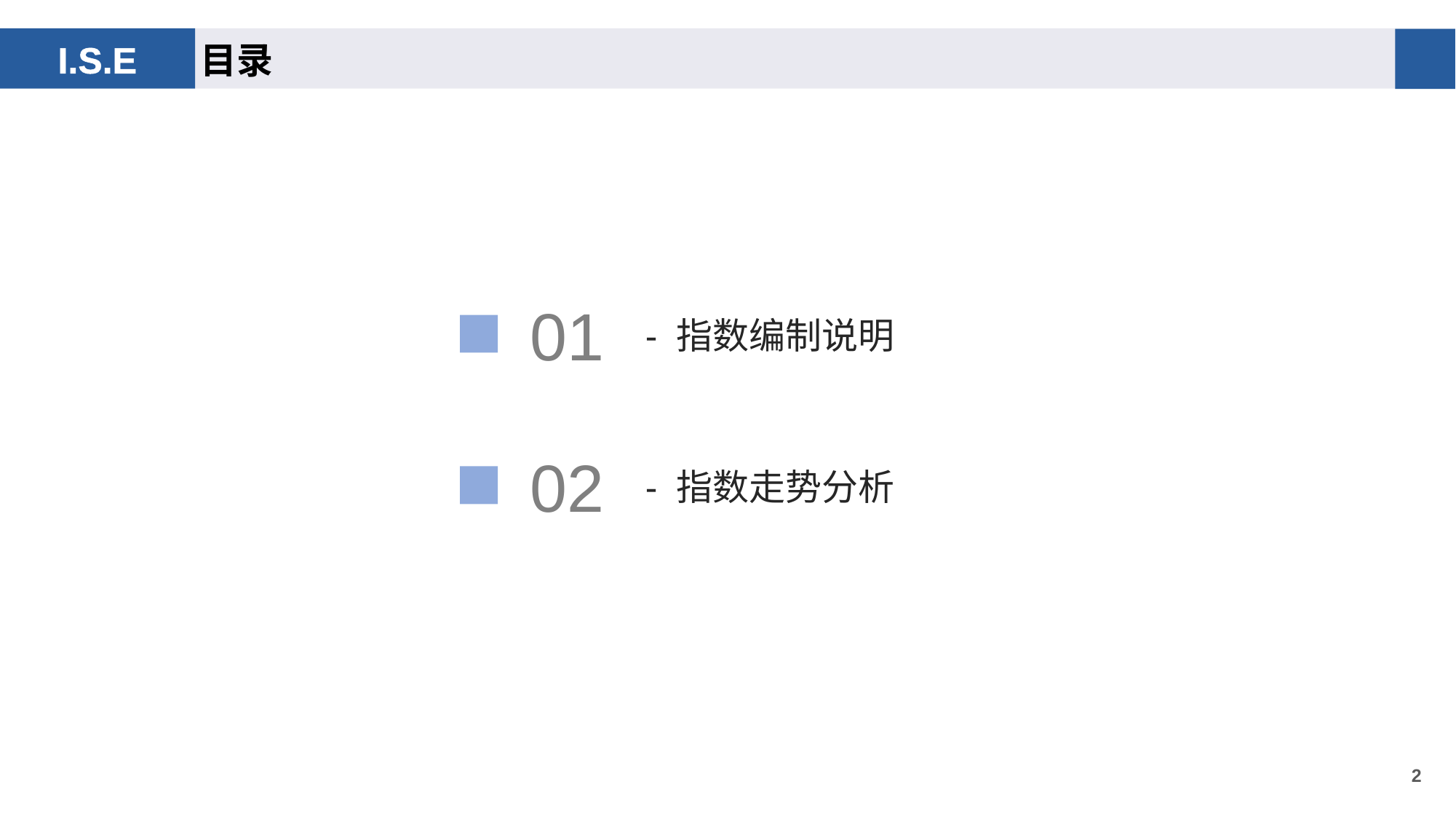

目录
01
- 指数编制说明

02
- 指数走势分析

2